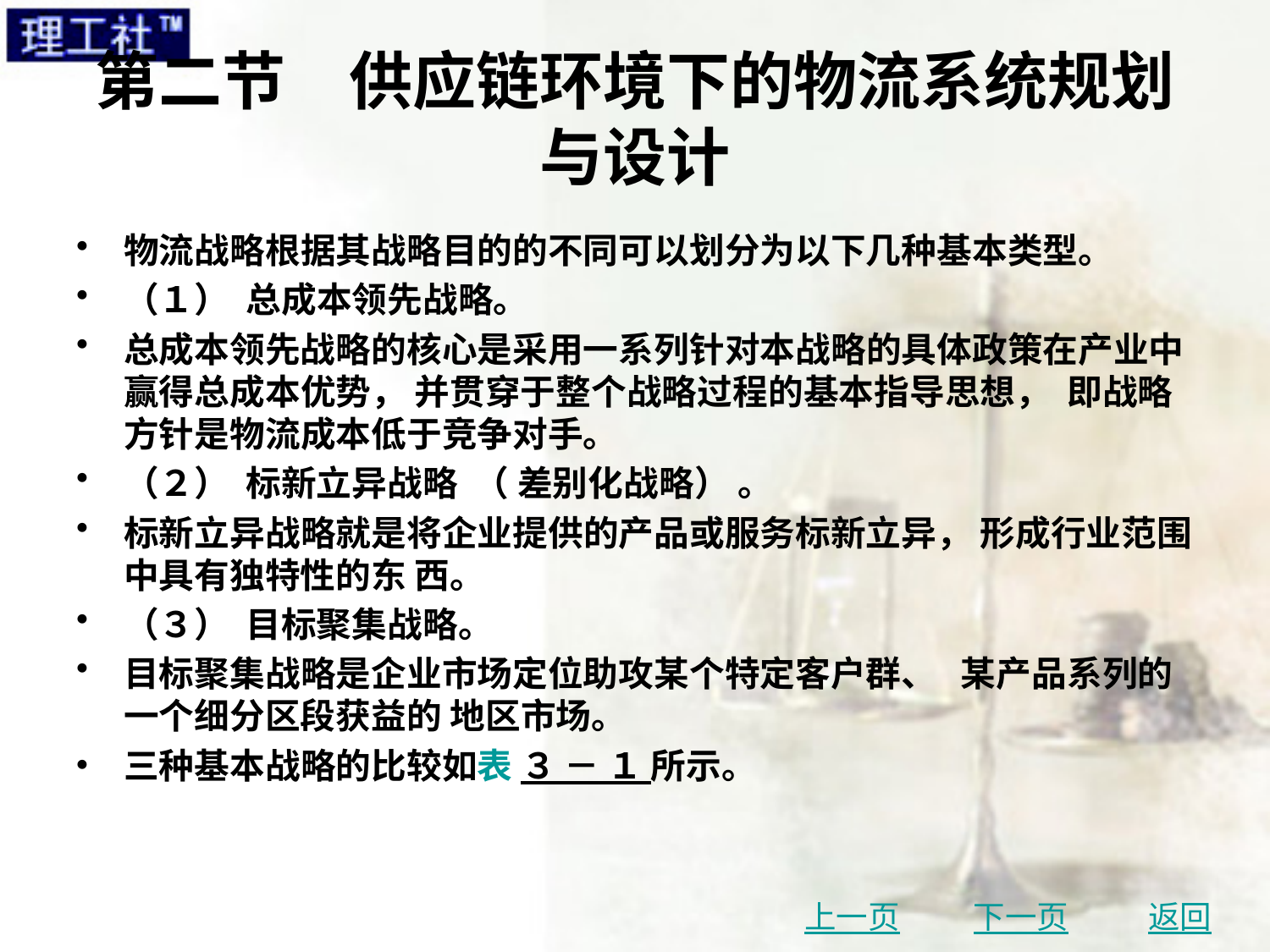

# 第二节　供应链环境下的物流系统规划与设计
物流战略根据其战略目的的不同可以划分为以下几种基本类型。
（１）  总成本领先战略。
总成本领先战略的核心是采用一系列针对本战略的具体政策在产业中赢得总成本优势， 并贯穿于整个战略过程的基本指导思想，  即战略方针是物流成本低于竞争对手。
（２）  标新立异战略  （ 差别化战略） 。
标新立异战略就是将企业提供的产品或服务标新立异， 形成行业范围中具有独特性的东 西。
（３）  目标聚集战略。
目标聚集战略是企业市场定位助攻某个特定客户群、   某产品系列的一个细分区段获益的 地区市场。
三种基本战略的比较如表 ３ － １ 所示。

上一页
下一页
返回